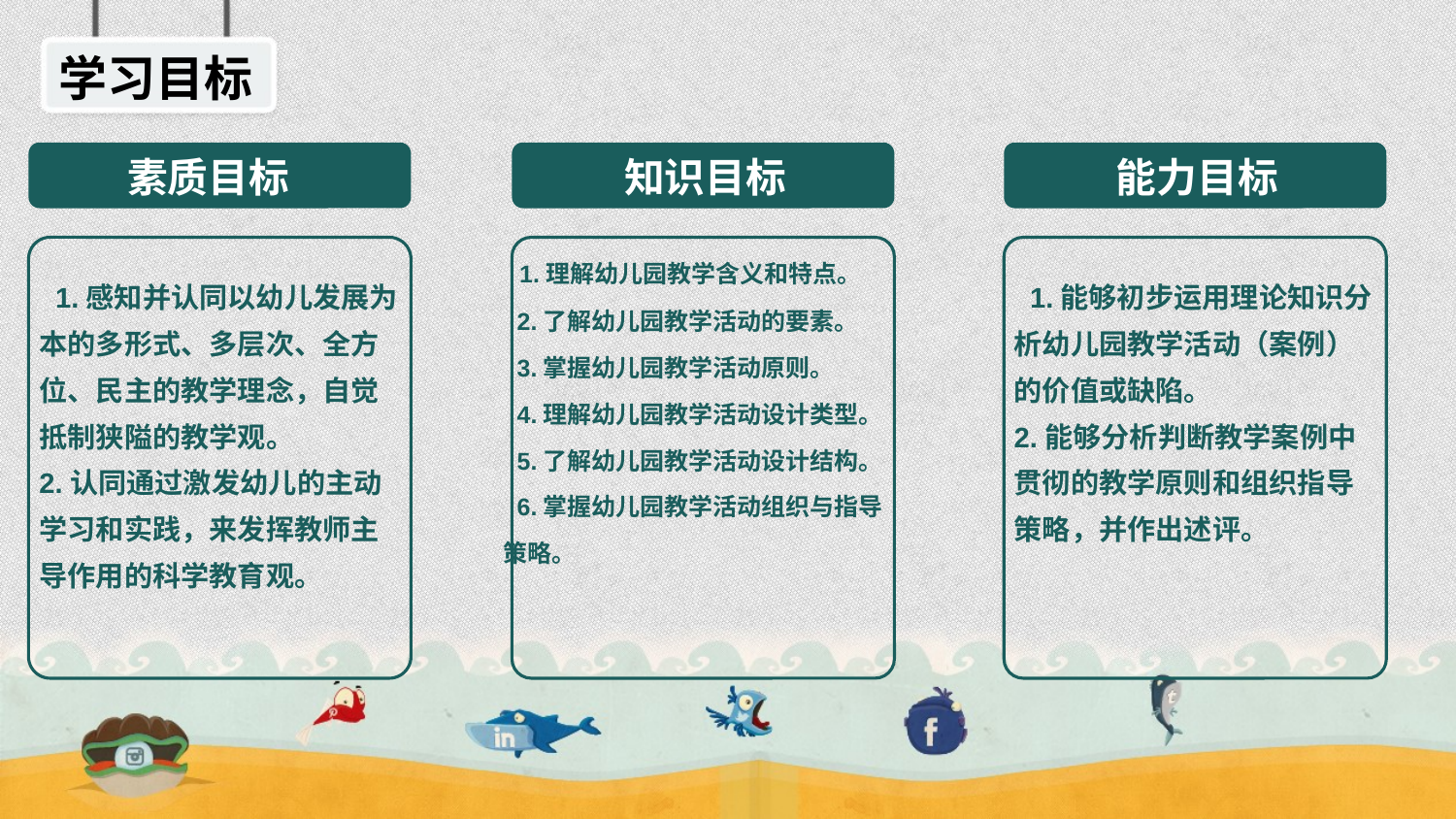

学习目标

素质目标
知识目标
能力目标
  1.理解幼儿园教学含义和特点。
  2.了解幼儿园教学活动的要素。
  3.掌握幼儿园教学活动原则。
  4.理解幼儿园教学活动设计类型。
  5.了解幼儿园教学活动设计结构。
  6.掌握幼儿园教学活动组织与指导策略。

  1.感知并认同以幼儿发展为本的多形式、多层次、全方位、民主的教学理念，自觉抵制狭隘的教学观。
2.认同通过激发幼儿的主动学习和实践，来发挥教师主导作用的科学教育观。
  1.能够初步运用理论知识分析幼儿园教学活动（案例）的价值或缺陷。
2.能够分析判断教学案例中贯彻的教学原则和组织指导策略，并作出述评。